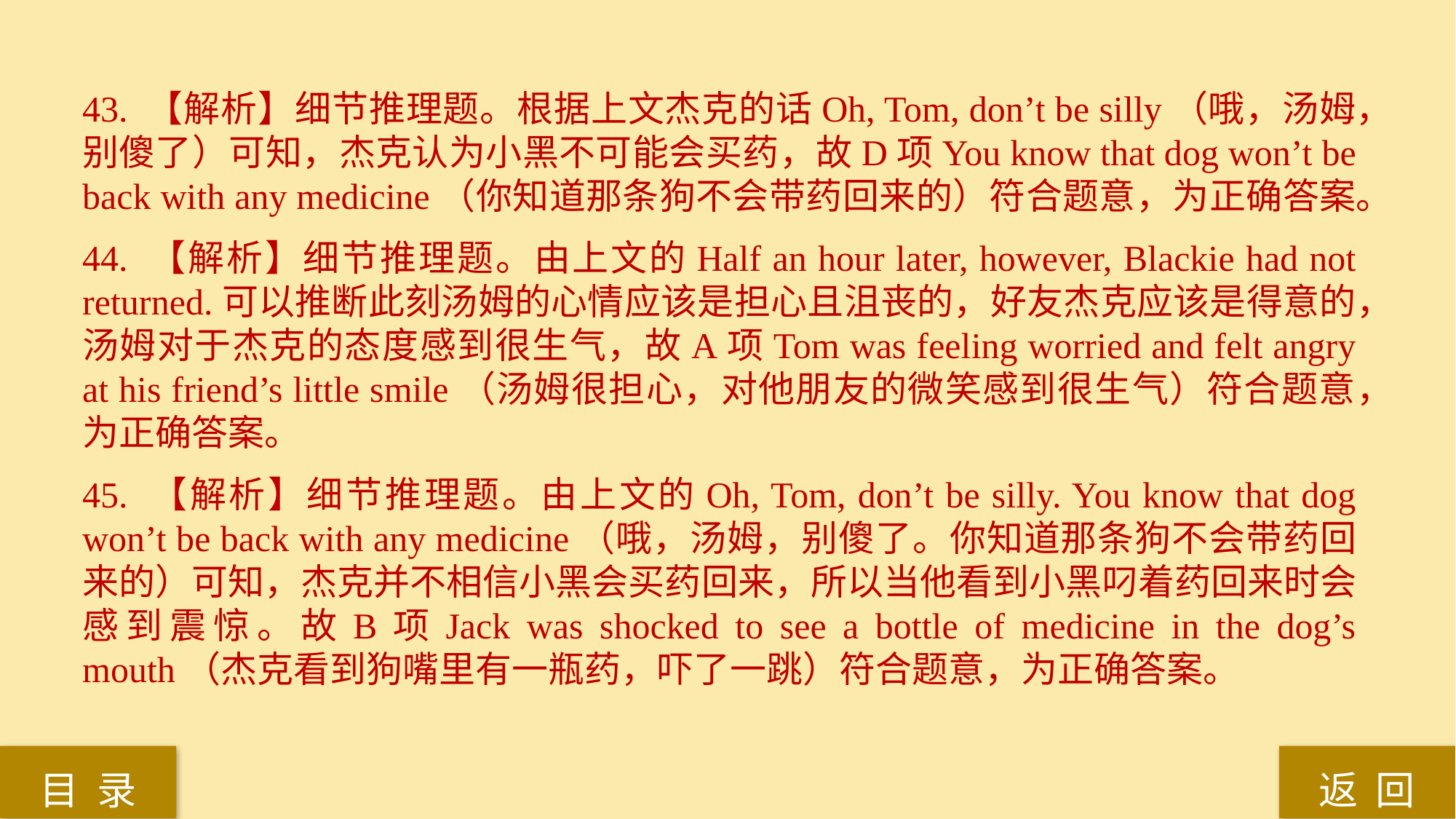

43. 【解析】细节推理题。根据上文杰克的话Oh, Tom, don’t be silly（哦，汤姆，别傻了）可知，杰克认为小黑不可能会买药，故D项You know that dog won’t be back with any medicine（你知道那条狗不会带药回来的）符合题意，为正确答案。
44. 【解析】细节推理题。由上文的Half an hour later, however, Blackie had not returned.可以推断此刻汤姆的心情应该是担心且沮丧的，好友杰克应该是得意的，汤姆对于杰克的态度感到很生气，故A项Tom was feeling worried and felt angry at his friend’s little smile（汤姆很担心，对他朋友的微笑感到很生气）符合题意，为正确答案。
45. 【解析】细节推理题。由上文的Oh, Tom, don’t be silly. You know that dog won’t be back with any medicine（哦，汤姆，别傻了。你知道那条狗不会带药回来的）可知，杰克并不相信小黑会买药回来，所以当他看到小黑叼着药回来时会感到震惊。故B项Jack was shocked to see a bottle of medicine in the dog’s mouth（杰克看到狗嘴里有一瓶药，吓了一跳）符合题意，为正确答案。
返  回